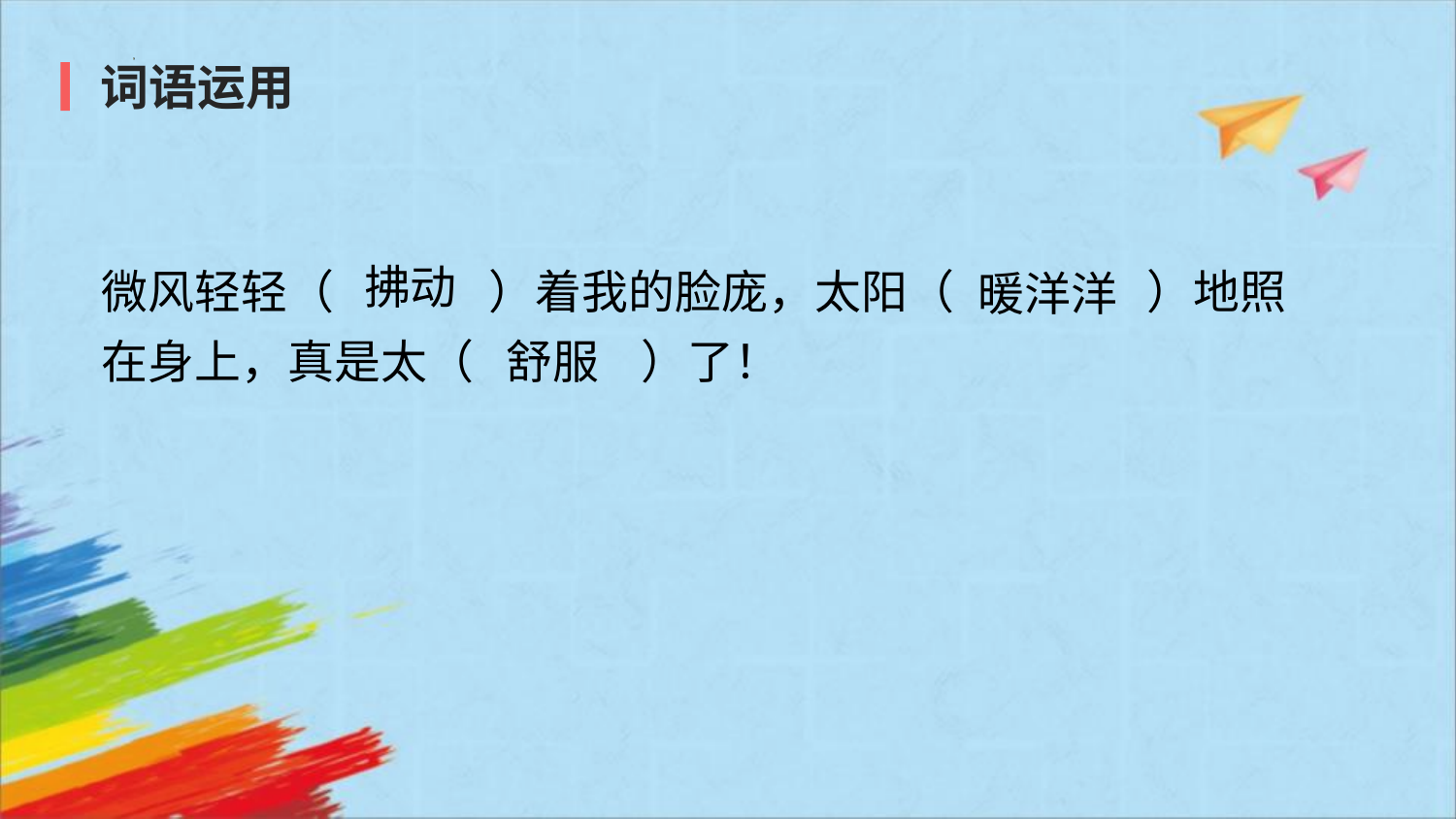

词语运用

拂动
微风轻轻（            ）着我的脸庞，太阳（               ）地照在身上，真是太（             ）了！
暖洋洋
舒服